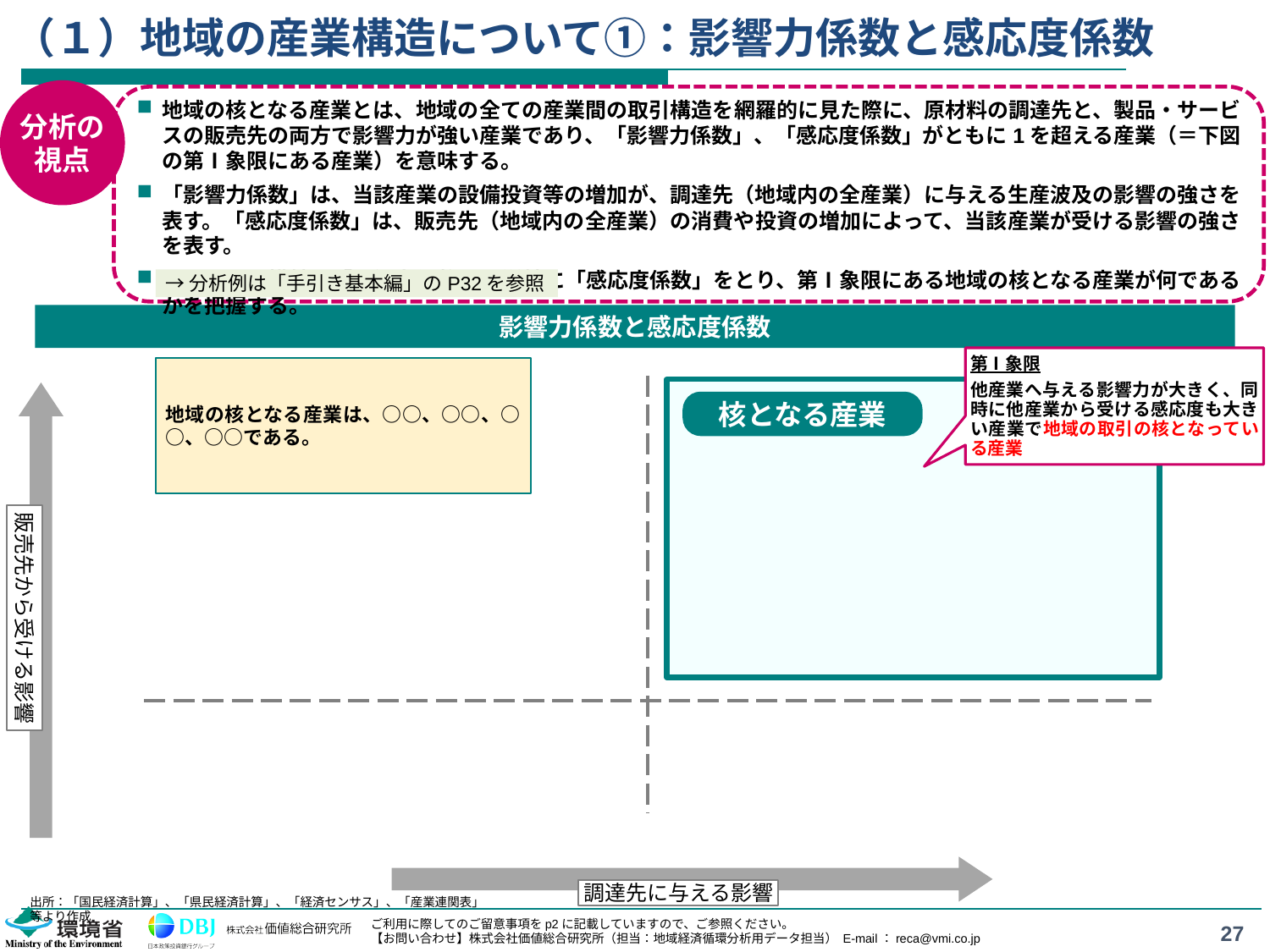

# （１）地域の産業構造について①：影響力係数と感応度係数
分析の
視点
地域の核となる産業とは、地域の全ての産業間の取引構造を網羅的に見た際に、原材料の調達先と、製品・サービスの販売先の両方で影響力が強い産業であり、「影響力係数」、「感応度係数」がともに1を超える産業（＝下図の第Ⅰ象限にある産業）を意味する。
「影響力係数」は、当該産業の設備投資等の増加が、調達先（地域内の全産業）に与える生産波及の影響の強さを表す。「感応度係数」は、販売先（地域内の全産業）の消費や投資の増加によって、当該産業が受ける影響の強さを表す。
ここでは、横軸に「影響力係数」、縦軸に「感応度係数」をとり、第Ⅰ象限にある地域の核となる産業が何であるかを把握する。
→分析例は「手引き基本編」のP32を参照
影響力係数と感応度係数
第Ⅰ象限

他産業へ与える影響力が大きく、同時に他産業から受ける感応度も大きい産業で地域の取引の核となっている産業
地域の核となる産業は、○○、○○、○○、○○である。

核となる産業
販売先から受ける影響

調達先に与える影響
出所：「国民経済計算」、「県民経済計算」、「経済センサス」、「産業連関表」等より作成
27